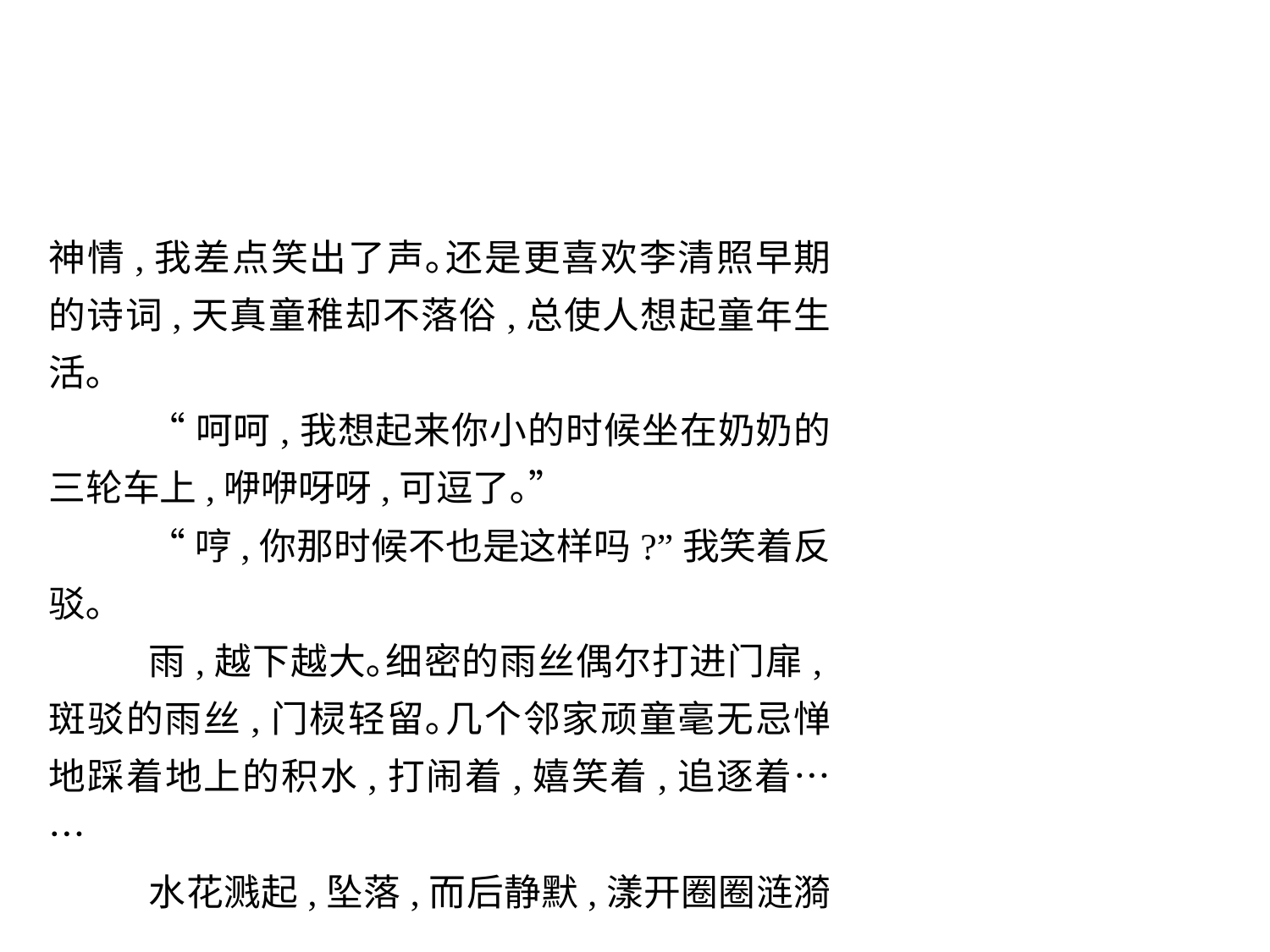

神情,我差点笑出了声｡还是更喜欢李清照早期的诗词,天真童稚却不落俗,总使人想起童年生活｡
“呵呵,我想起来你小的时候坐在奶奶的三轮车上,咿咿呀呀,可逗了｡”
“哼,你那时候不也是这样吗?”我笑着反驳｡
雨,越下越大｡细密的雨丝偶尔打进门扉,斑驳的雨丝,门棂轻留｡几个邻家顽童毫无忌惮地踩着地上的积水,打闹着,嬉笑着,追逐着……
水花溅起,坠落,而后静默,漾开圈圈涟漪｡